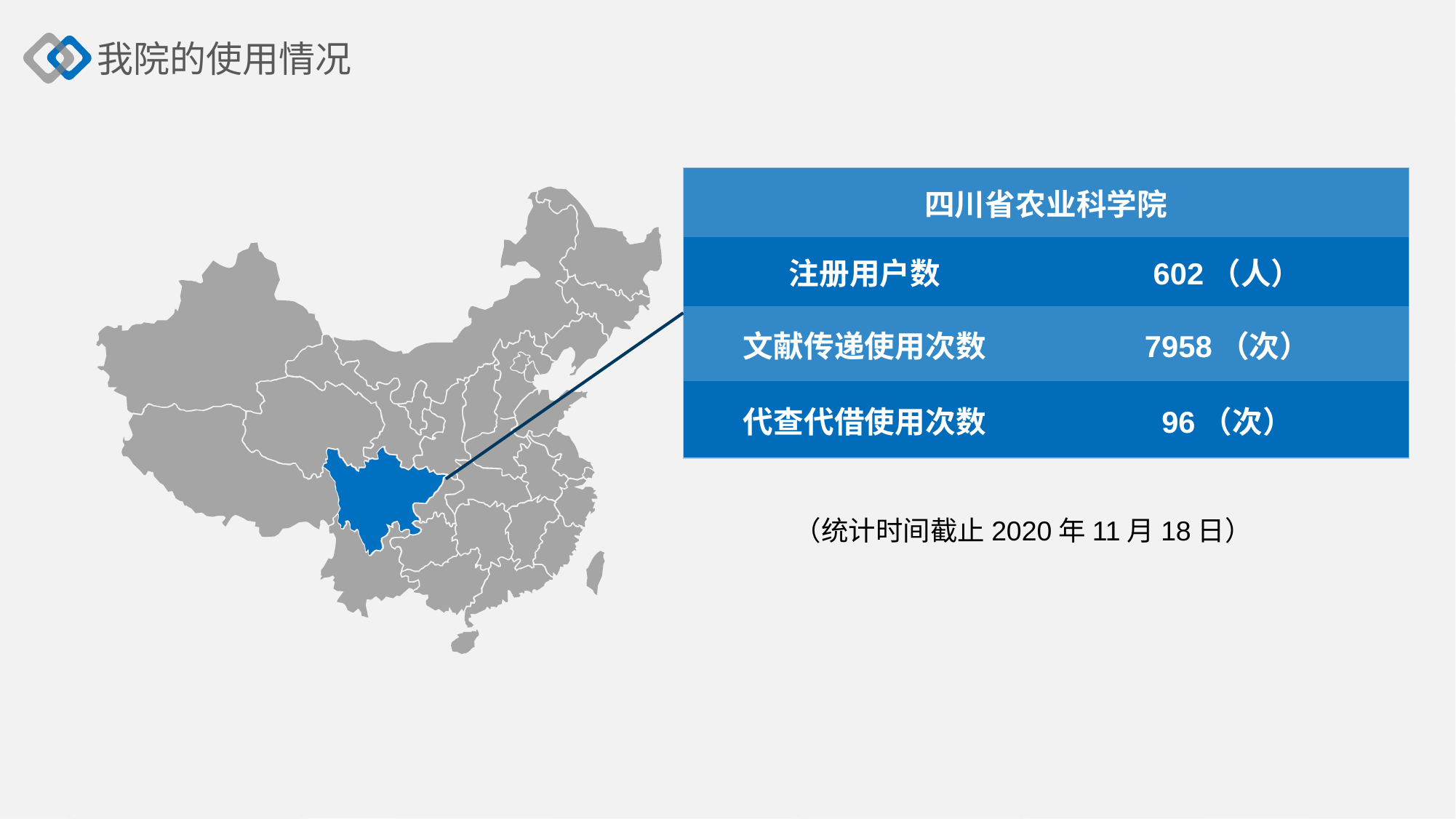

我院的使用情况

| 四川省农业科学院 |  |
| --- | --- |
| 注册用户数 | 602（人） |
| 文献传递使用次数 | 7958（次） |
| 代查代借使用次数 | 96（次） |

（统计时间截止2020年11月18日）